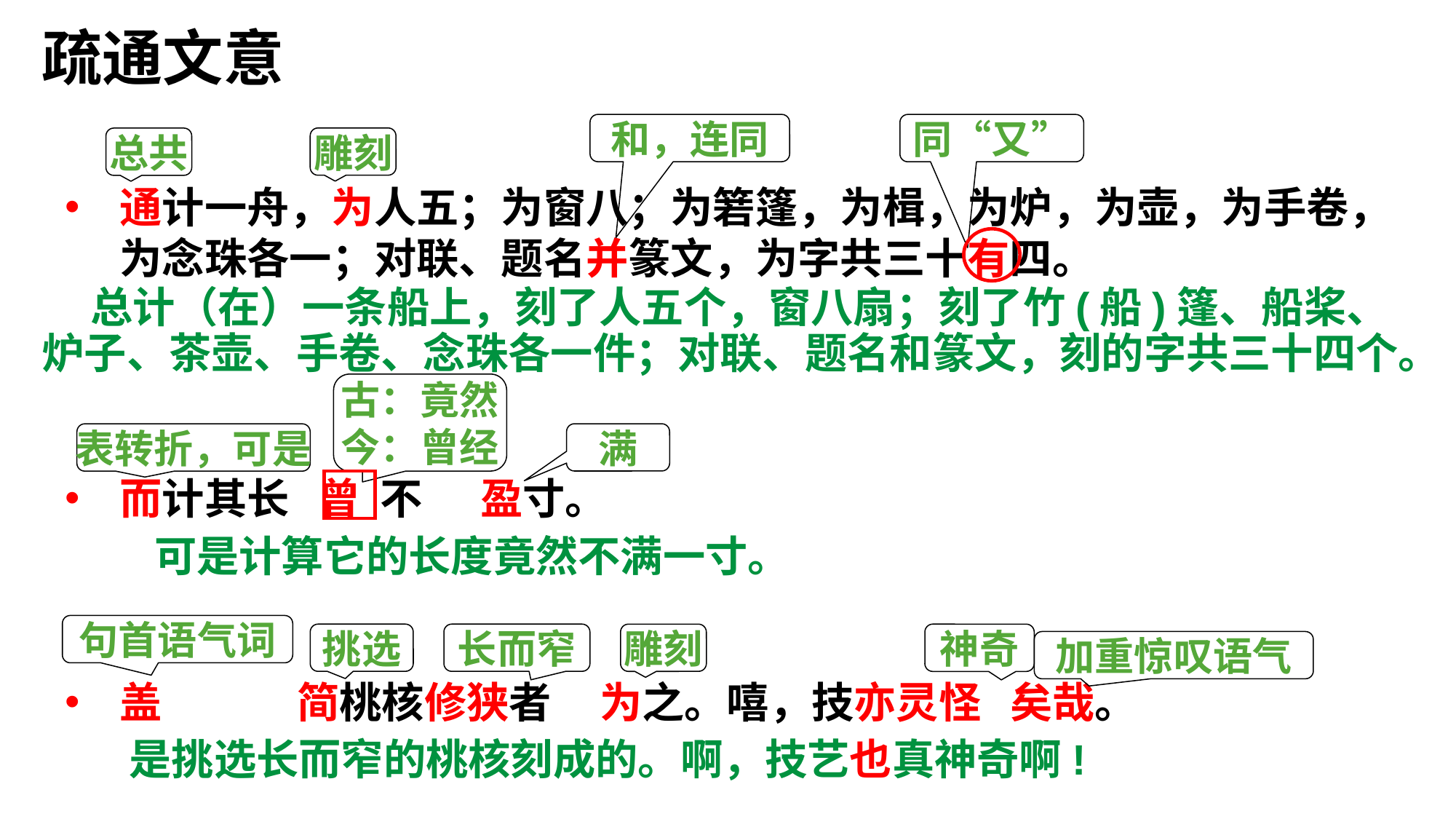

疏通文意
和，连同
同“又”
雕刻
总共
通计一舟，为人五；为窗八；为箬篷，为楫，为炉，为壶，为手卷，为念珠各一；对联、题名并篆文，为字共三十有四。

而计其长   曾  不      盈寸。

盖              简桃核修狭者     为之。嘻，技亦灵怪   矣哉。

    总计（在）一条船上，刻了人五个，窗八扇；刻了竹(船)篷、船桨、炉子、茶壶、手卷、念珠各一件；对联、题名和篆文，刻的字共三十四个。
古：竟然
今：曾经
满
表转折，可是

        可是计算它的长度竟然不满一寸。
句首语气词
神奇
挑选
长而窄
雕刻
加重惊叹语气
        是挑选长而窄的桃核刻成的。啊，技艺也真神奇啊!